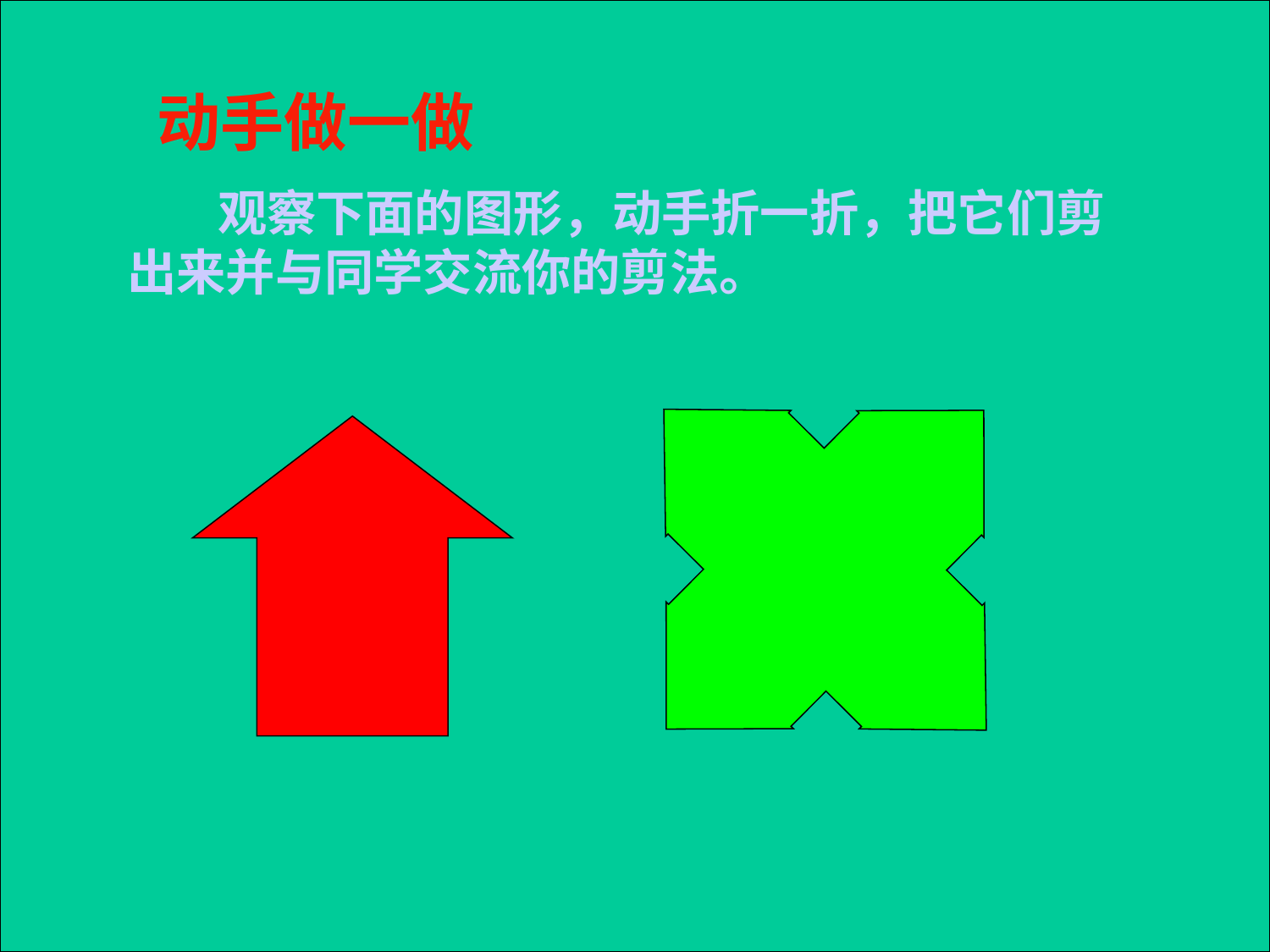

动手做一做
       观察下面的图形，动手折一折，把它们剪出来并与同学交流你的剪法。